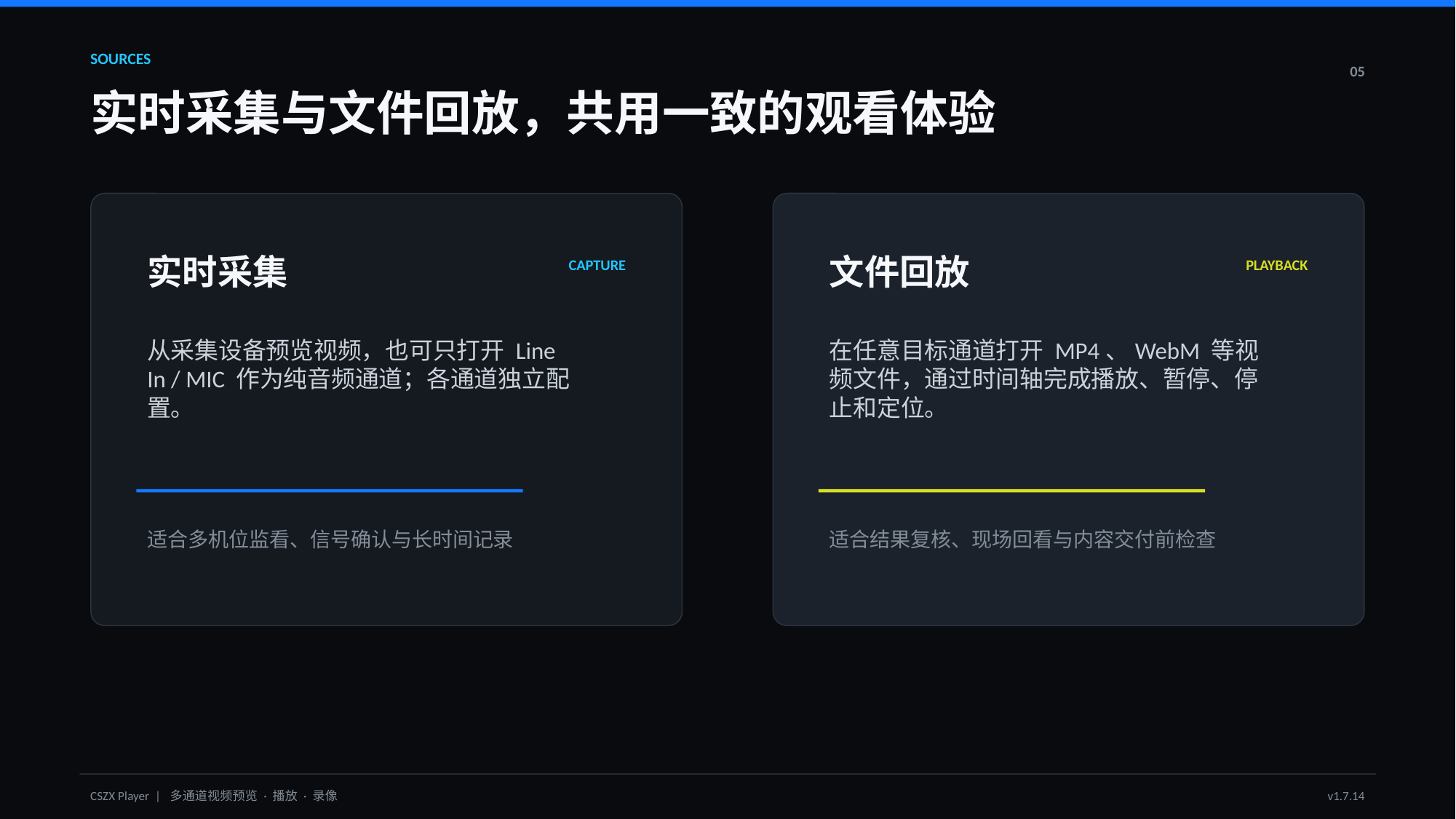

SOURCES
05
实时采集与文件回放，共用一致的观看体验

实时采集
文件回放
CAPTURE
PLAYBACK
从采集设备预览视频，也可只打开 Line In / MIC 作为纯音频通道；各通道独立配置。
在任意目标通道打开 MP4、WebM 等视频文件，通过时间轴完成播放、暂停、停止和定位。

适合多机位监看、信号确认与长时间记录
适合结果复核、现场回看与内容交付前检查

CSZX Player  |  多通道视频预览 · 播放 · 录像
v1.7.14